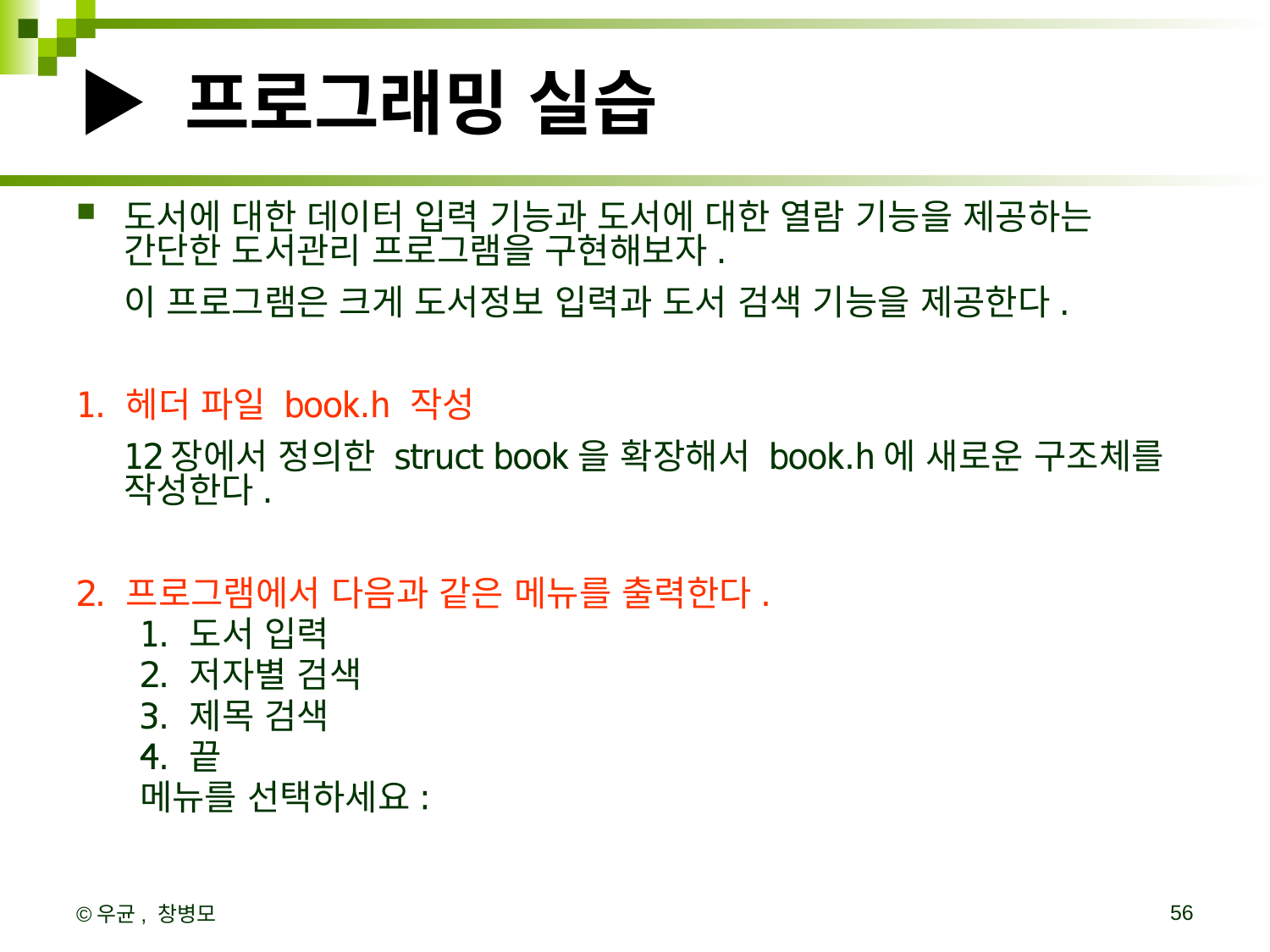

# ▶ 프로그래밍 실습
도서에 대한 데이터 입력 기능과 도서에 대한 열람 기능을 제공하는 간단한 도서관리 프로그램을 구현해보자.
	이 프로그램은 크게 도서정보 입력과 도서 검색 기능을 제공한다.

1. 헤더 파일 book.h 작성
	12장에서 정의한 struct book을 확장해서 book.h에 새로운 구조체를 작성한다.

2. 프로그램에서 다음과 같은 메뉴를 출력한다.
1. 도서 입력
2. 저자별 검색
3. 제목 검색
4. 끝
메뉴를 선택하세요:

©우균, 창병모
56